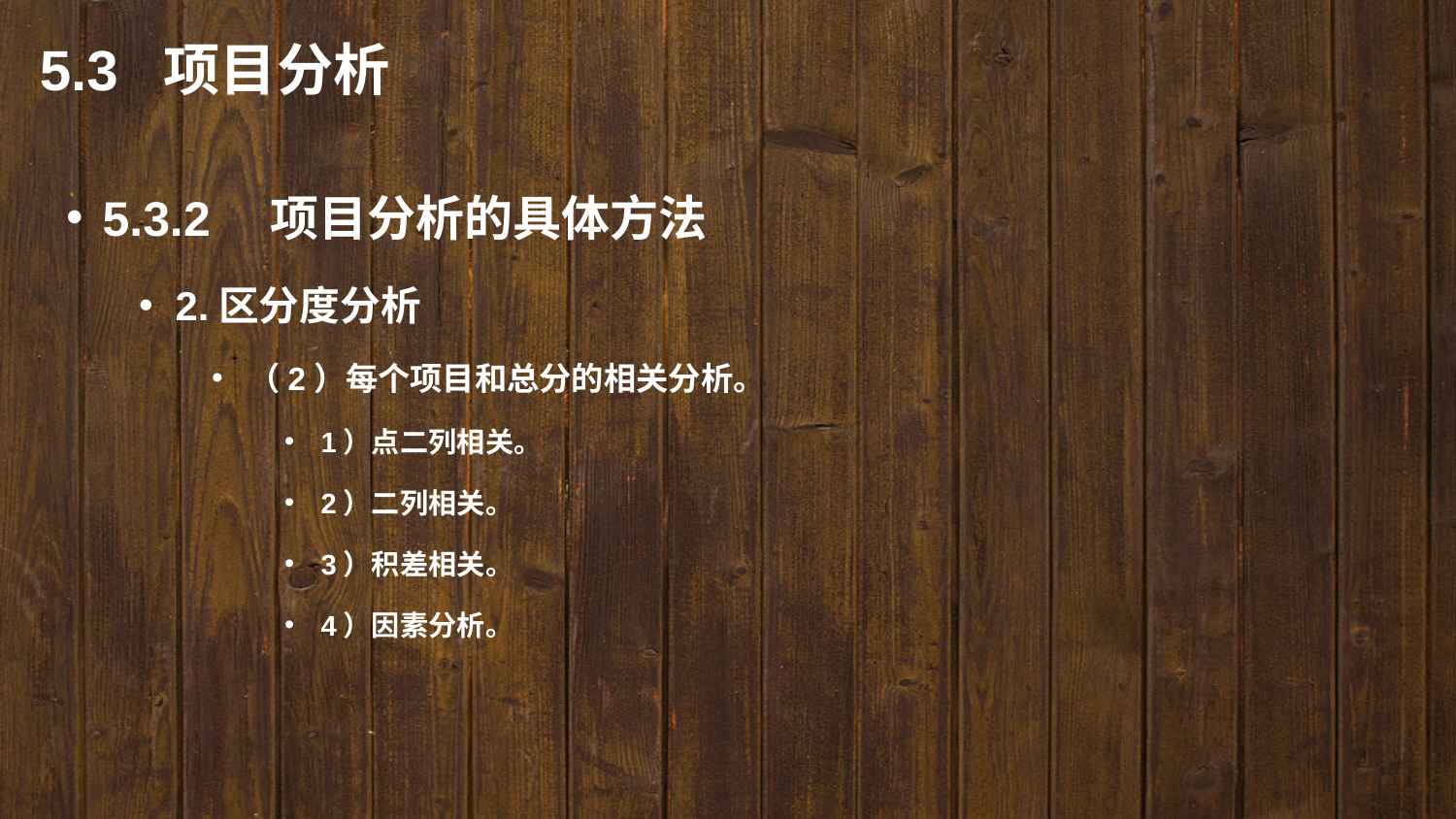

5.3  项目分析
5.3.2　项目分析的具体方法
2.区分度分析
（2）每个项目和总分的相关分析。
1）点二列相关。
2）二列相关。
3）积差相关。
4）因素分析。